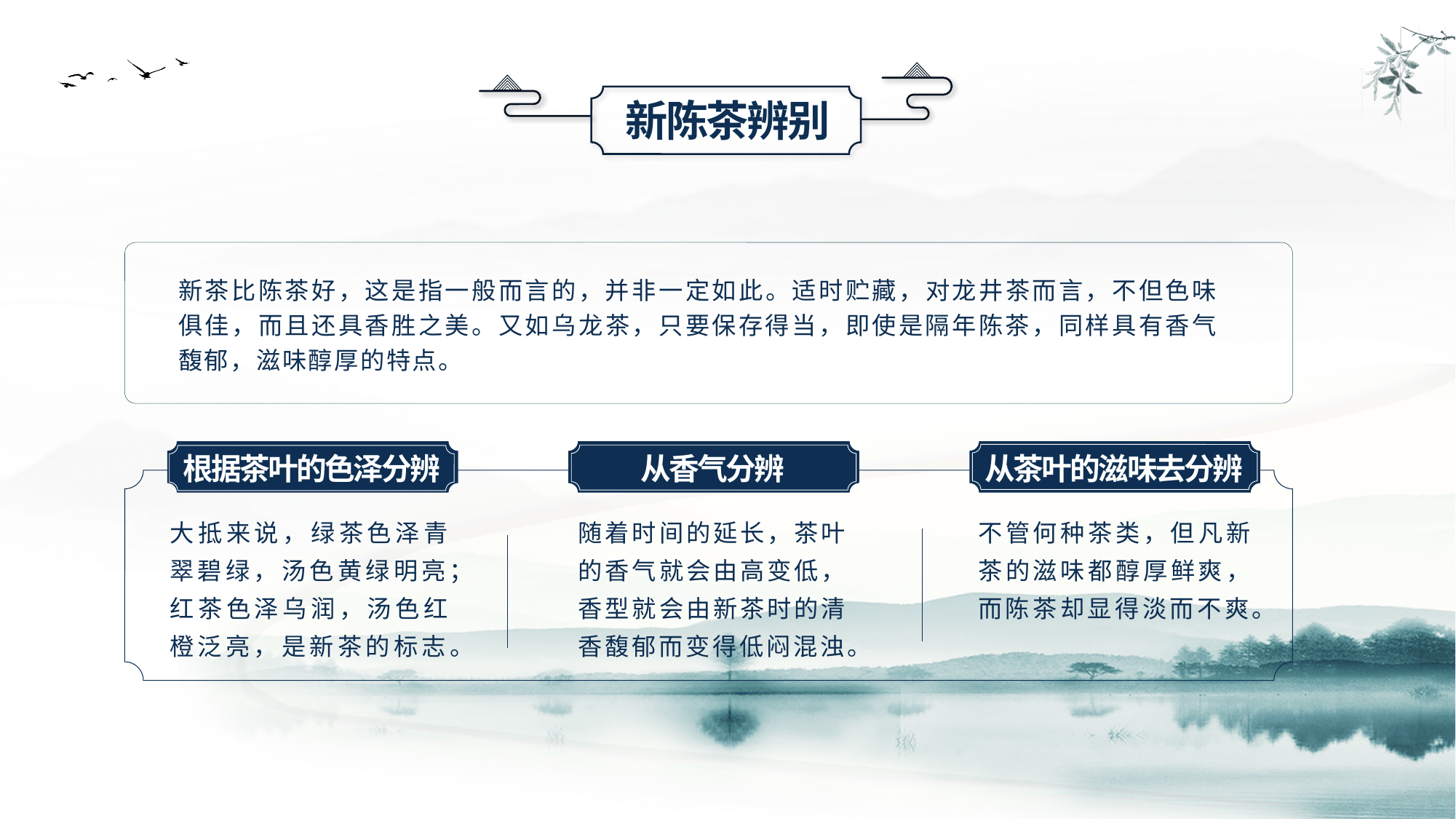

新陈茶辨别

新茶比陈茶好，这是指一般而言的，并非一定如此。适时贮藏，对龙井茶而言，不但色味俱佳，而且还具香胜之美。又如乌龙茶，只要保存得当，即使是隔年陈茶，同样具有香气馥郁，滋味醇厚的特点。

根据茶叶的色泽分辨

从香气分辨
从茶叶的滋味去分辨

大抵来说，绿茶色泽青翠碧绿，汤色黄绿明亮；红茶色泽乌润，汤色红橙泛亮，是新茶的标志。
随着时间的延长，茶叶的香气就会由高变低，香型就会由新茶时的清香馥郁而变得低闷混浊。
不管何种茶类，但凡新茶的滋味都醇厚鲜爽，而陈茶却显得淡而不爽。